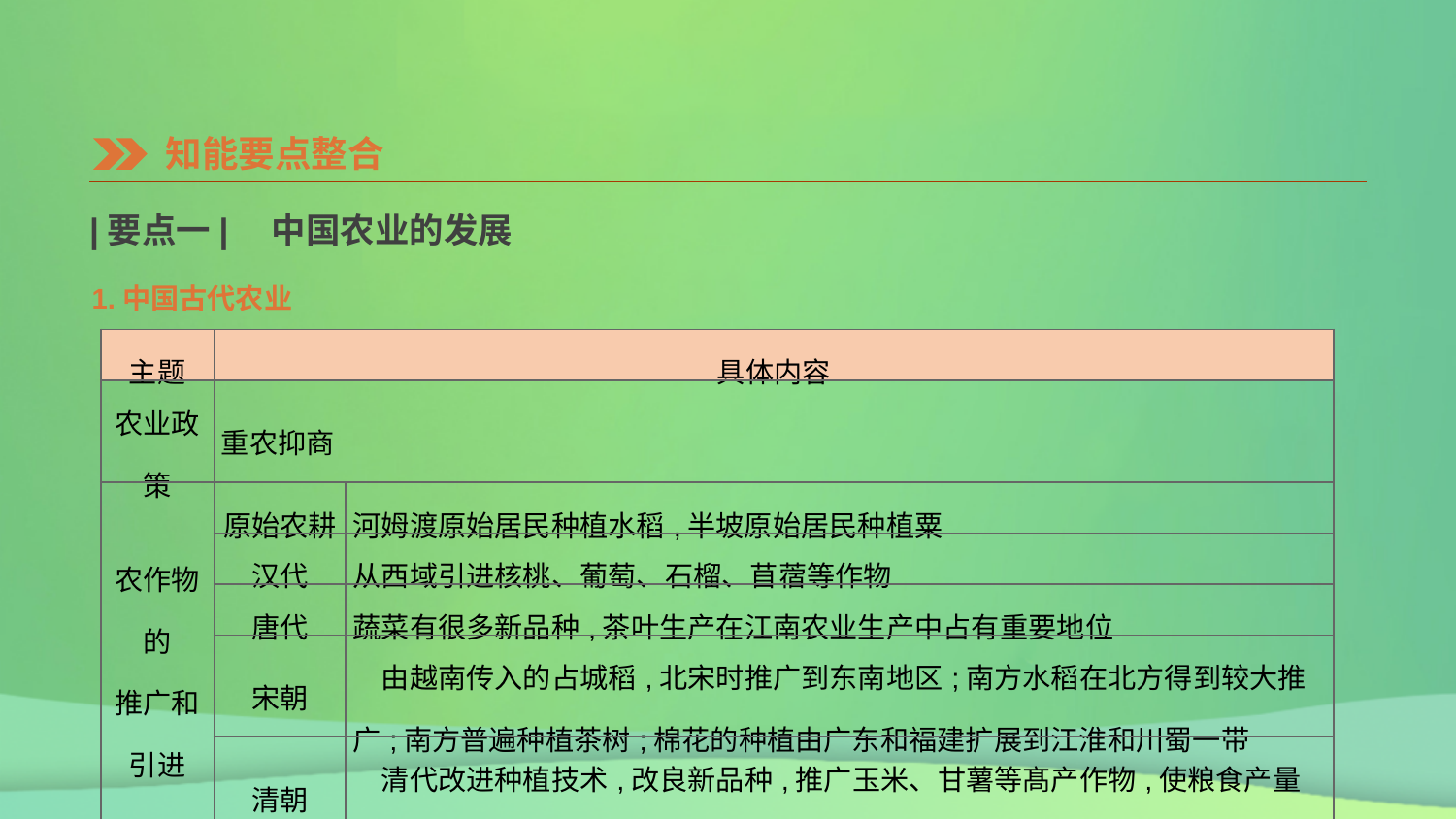

知能要点整合

|要点一|　中国农业的发展
1.中国古代农业
| 主题 | 具体内容 |  |
| --- | --- | --- |
| 农业政策 | 重农抑商 |  |
| 农作物的 推广和 引进 | 原始农耕 | 河姆渡原始居民种植水稻,半坡原始居民种植粟 |
|  | 汉代 | 从西域引进核桃、葡萄、石榴、苜蓿等作物 |
|  | 唐代 | 蔬菜有很多新品种,茶叶生产在江南农业生产中占有重要地位 |
|  | 宋朝 | 由越南传入的占城稻,北宋时推广到东南地区;南方水稻在北方得到较大推广;南方普遍种植茶树;棉花的种植由广东和福建扩展到江淮和川蜀一带 |
|  | 清朝 | 清代改进种植技术,改良新品种,推广玉米、甘薯等髙产作物,使粮食产量有了大幅度的提高;同时,经济作物的种植也有了较大的发展 |